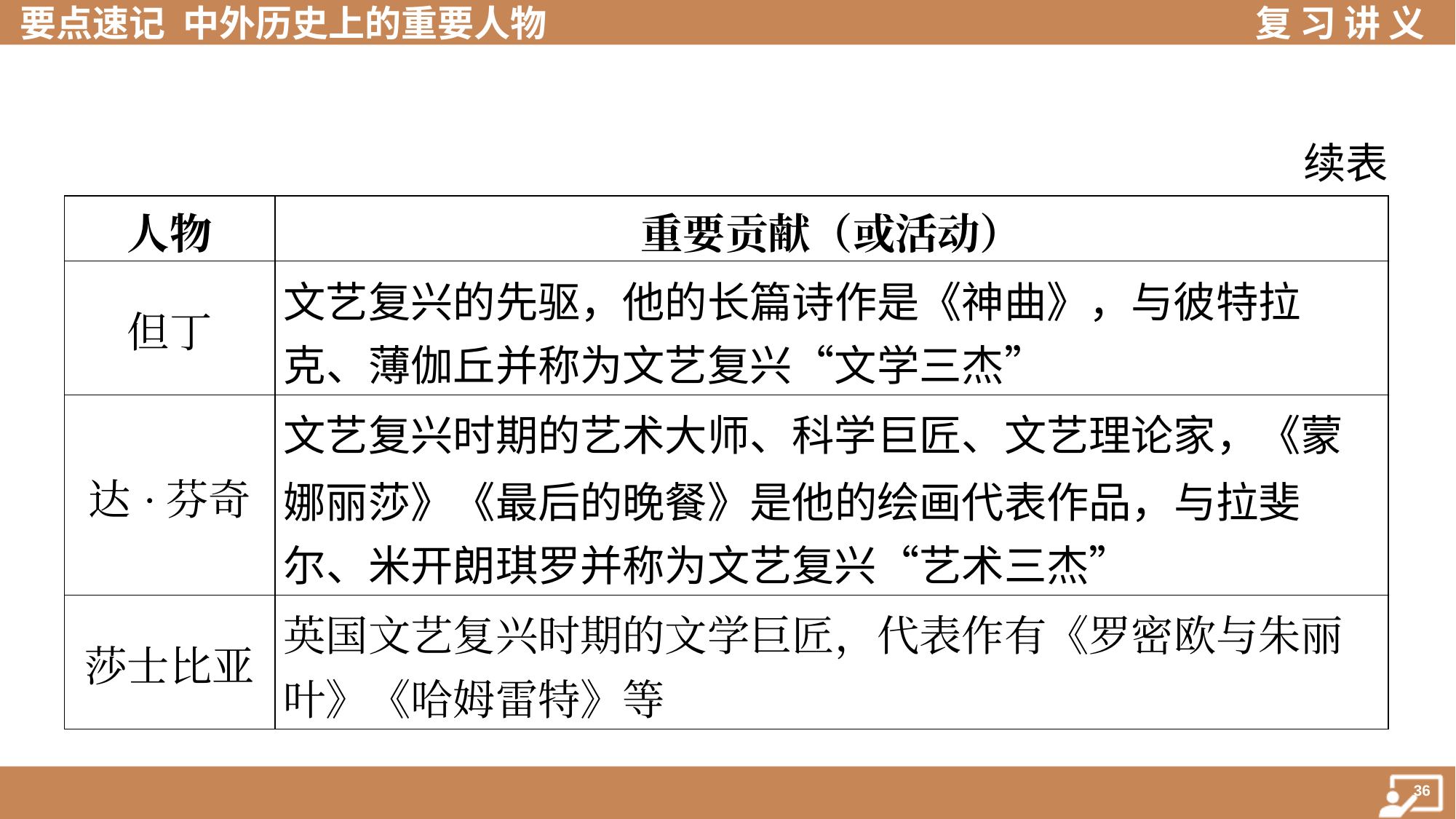

续表
| 人物 | 重要贡献（或活动） |
| --- | --- |
| 但丁 | 文艺复兴的先驱，他的长篇诗作是《神曲》，与彼特拉 克、薄伽丘并称为文艺复兴“文学三杰” |
| 达·芬奇 | 文艺复兴时期的艺术大师、科学巨匠、文艺理论家，《蒙 娜丽莎》《最后的晚餐》是他的绘画代表作品，与拉斐 尔、米开朗琪罗并称为文艺复兴“艺术三杰” |
| 莎士比亚 | 英国文艺复兴时期的文学巨匠，代表作有《罗密欧与朱丽 叶》《哈姆雷特》等 |